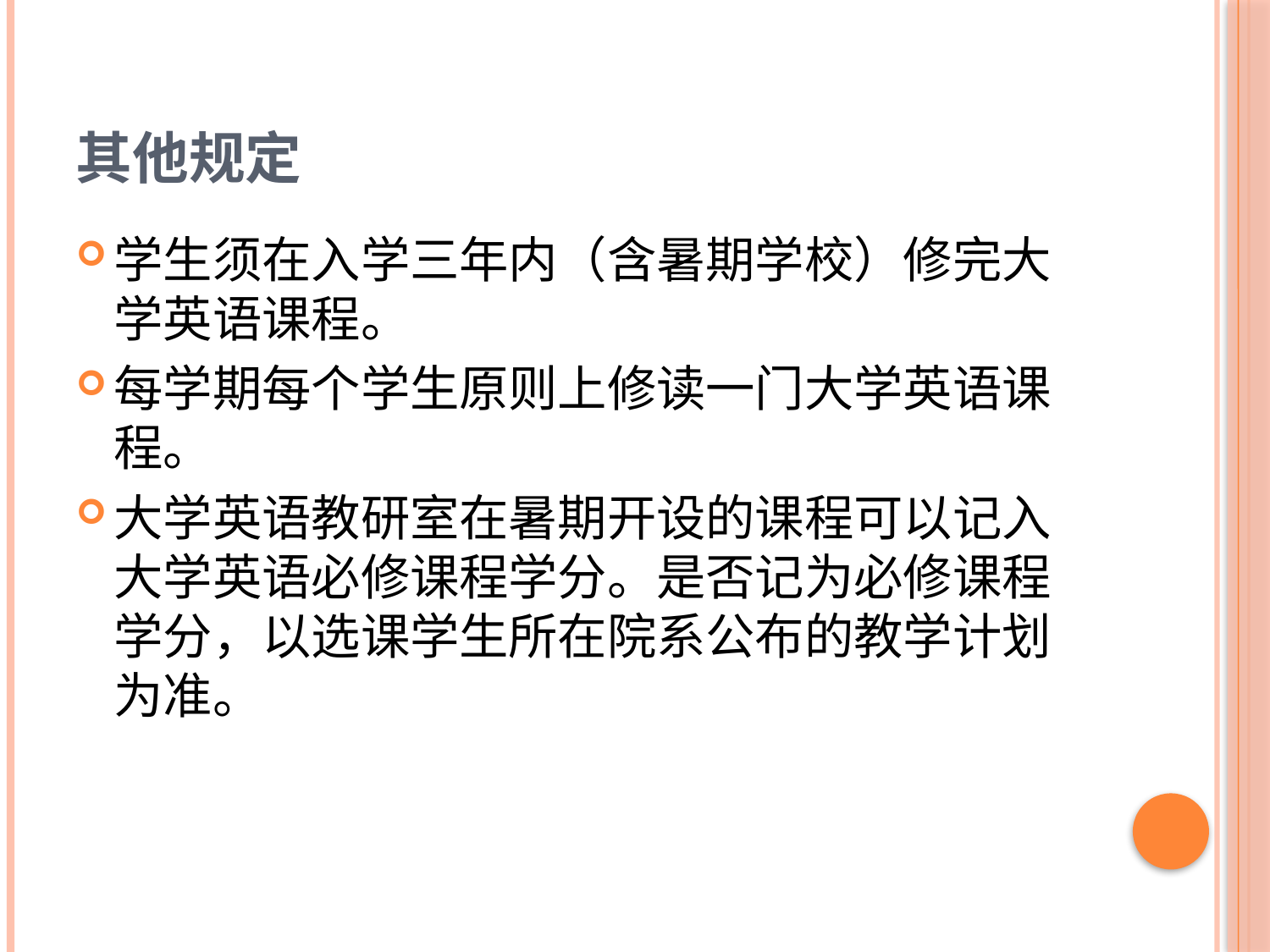

# 其他规定
学生须在入学三年内（含暑期学校）修完大学英语课程。
每学期每个学生原则上修读一门大学英语课程。
大学英语教研室在暑期开设的课程可以记入大学英语必修课程学分。是否记为必修课程学分，以选课学生所在院系公布的教学计划为准。